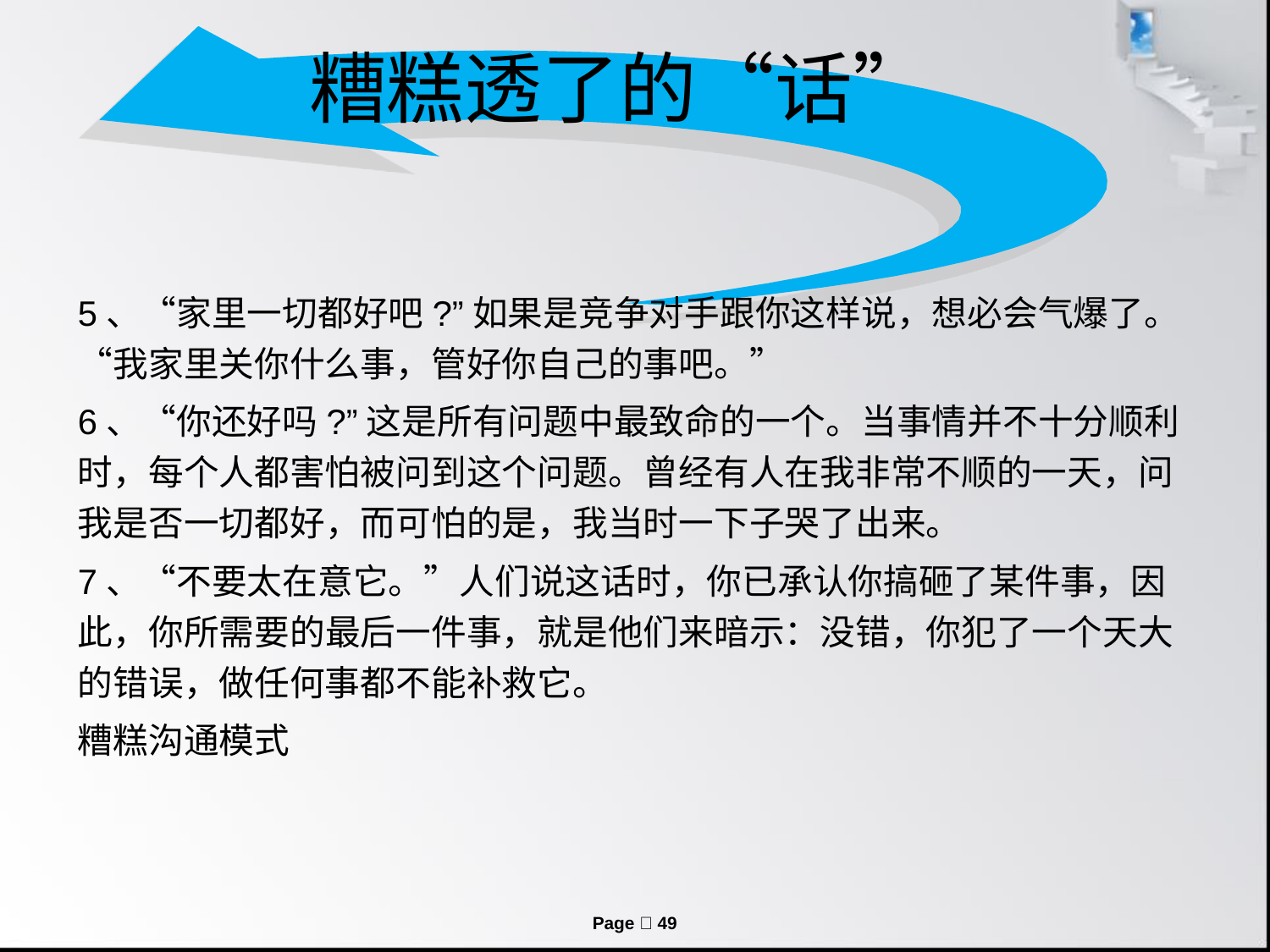

糟糕透了的“话”
#
5、“家里一切都好吧?”如果是竞争对手跟你这样说，想必会气爆了。“我家里关你什么事，管好你自己的事吧。”
6、“你还好吗?”这是所有问题中最致命的一个。当事情并不十分顺利时，每个人都害怕被问到这个问题。曾经有人在我非常不顺的一天，问我是否一切都好，而可怕的是，我当时一下子哭了出来。
7、“不要太在意它。”人们说这话时，你已承认你搞砸了某件事，因此，你所需要的最后一件事，就是他们来暗示：没错，你犯了一个天大的错误，做任何事都不能补救它。
糟糕沟通模式